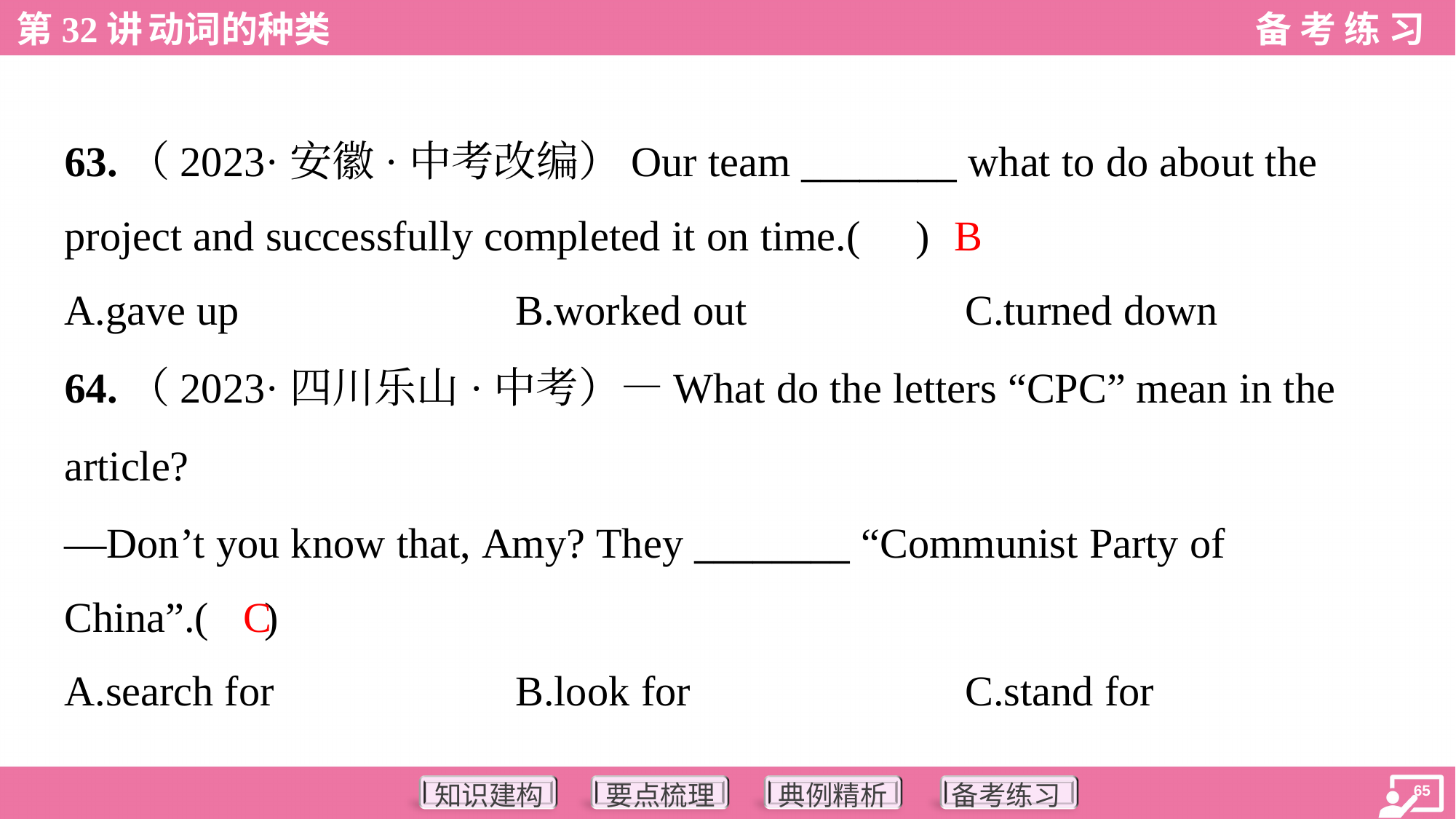

63.（2023·安徽·中考改编）Our team ________ what to do about the
project and successfully completed it on time.(     )
B
A.gave up	B.worked out	C.turned down
64.（2023·四川乐山·中考）—What do the letters “CPC” mean in the
article?
—Don’t you know that, Amy? They ________ “Communist Party of
China”.(     )
C
A.search for	B.look for	C.stand for